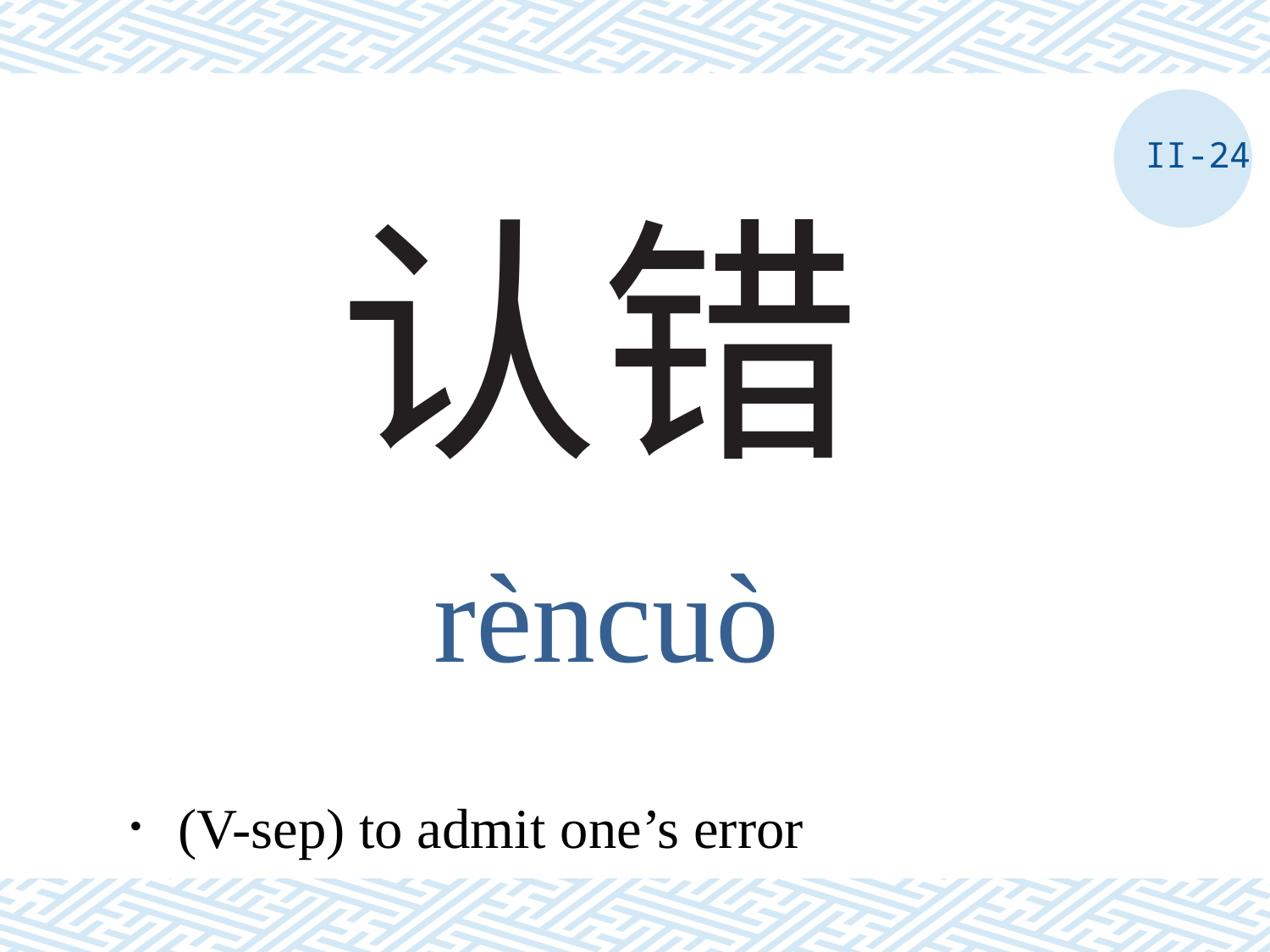

II-24

# 认错
rèncuò
．(V-sep) to admit one’s error